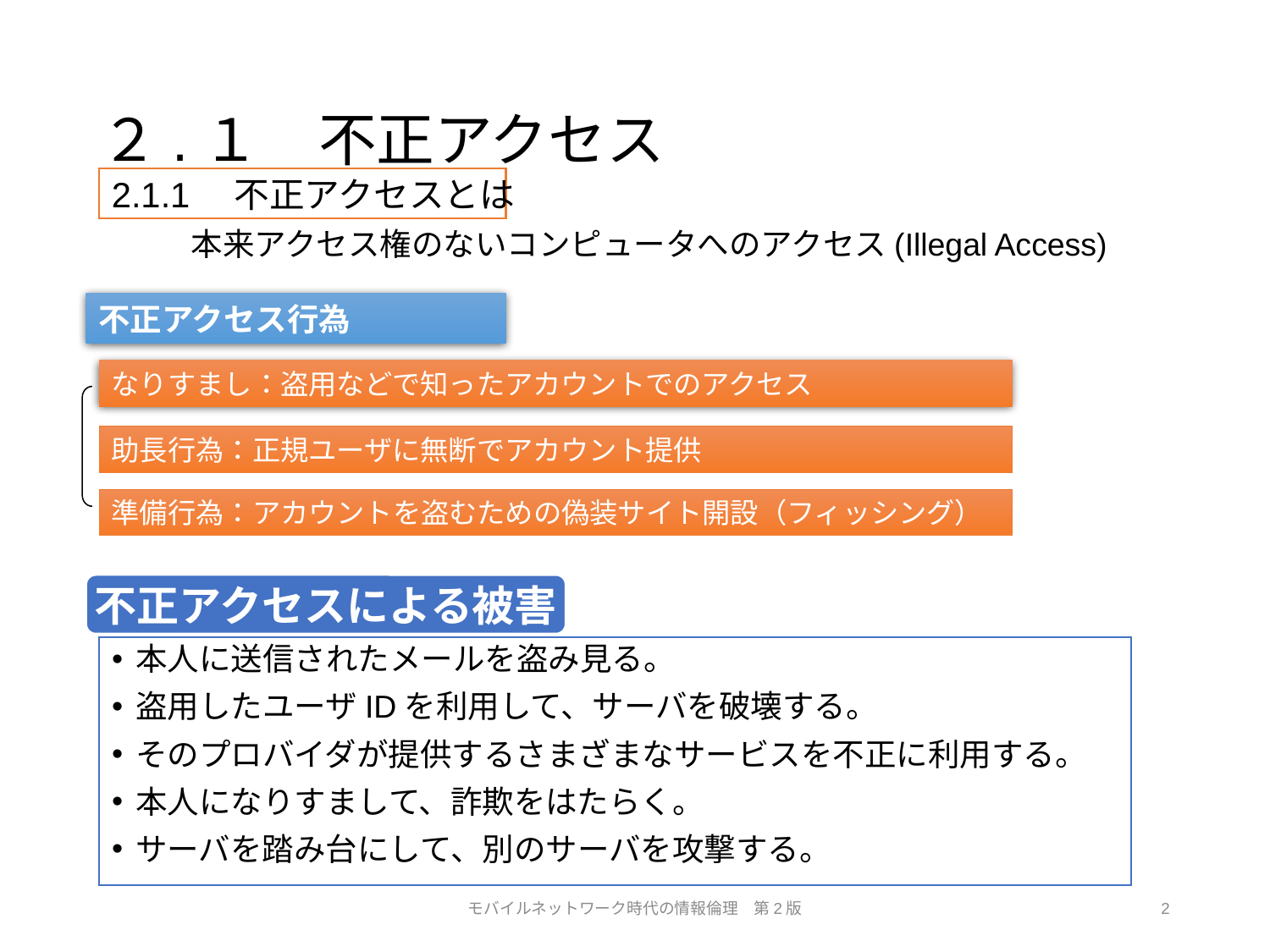

# ２.１　不正アクセス
2.1.1　不正アクセスとは
本来アクセス権のないコンピュータへのアクセス(Illegal Access)
不正アクセス行為
なりすまし：盗用などで知ったアカウントでのアクセス

助長行為：正規ユーザに無断でアカウント提供
準備行為：アカウントを盗むための偽装サイト開設（フィッシング）
不正アクセスによる被害
本人に送信されたメールを盗み見る。
盗用したユーザIDを利用して、サーバを破壊する。
そのプロバイダが提供するさまざまなサービスを不正に利用する。
本人になりすまして、詐欺をはたらく。
サーバを踏み台にして、別のサーバを攻撃する。
モバイルネットワーク時代の情報倫理　第2版
2